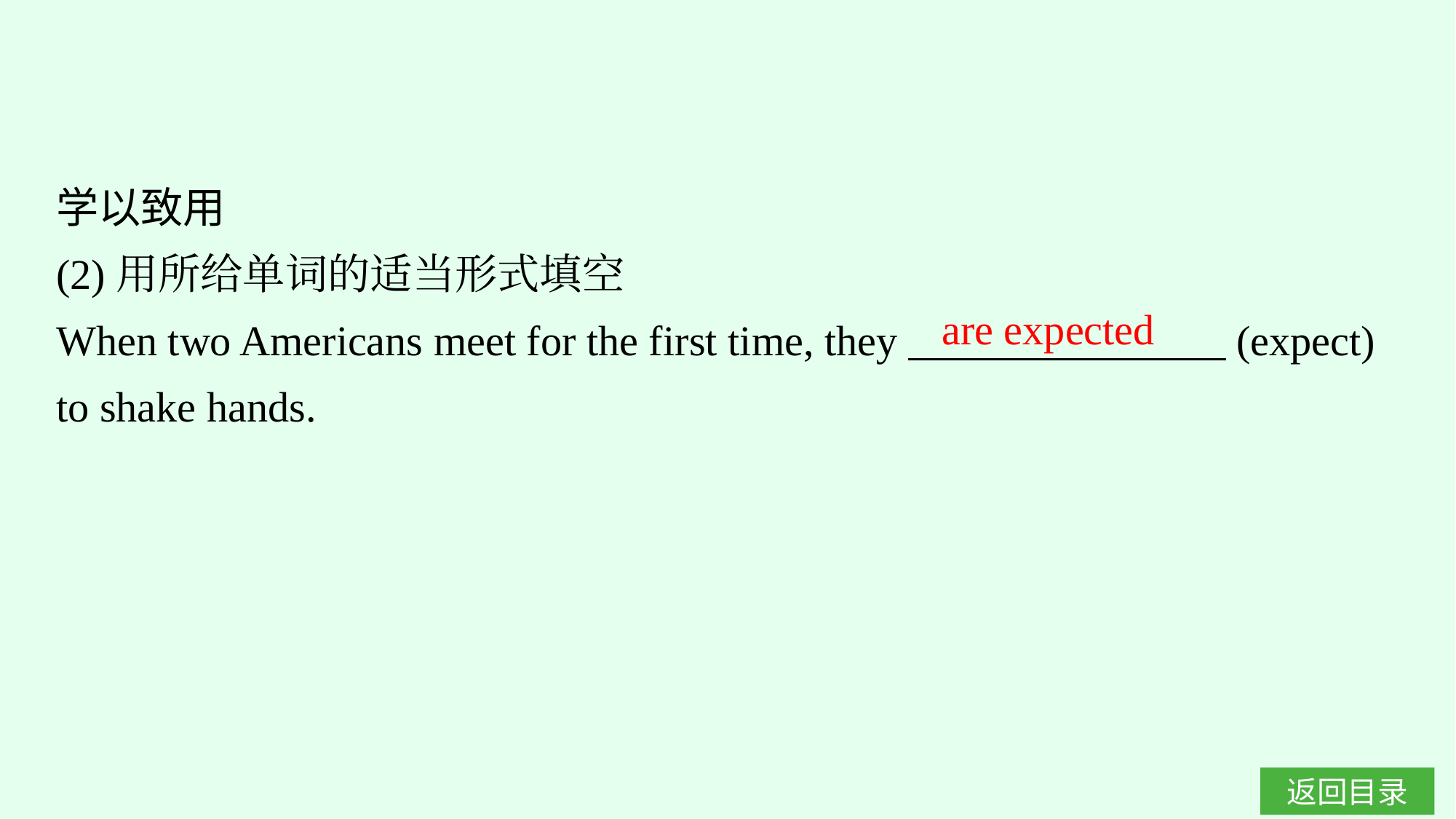

学以致用
(2)用所给单词的适当形式填空
When two Americans meet for the first time, they　　　　　　　 (expect) to shake hands.
are expected